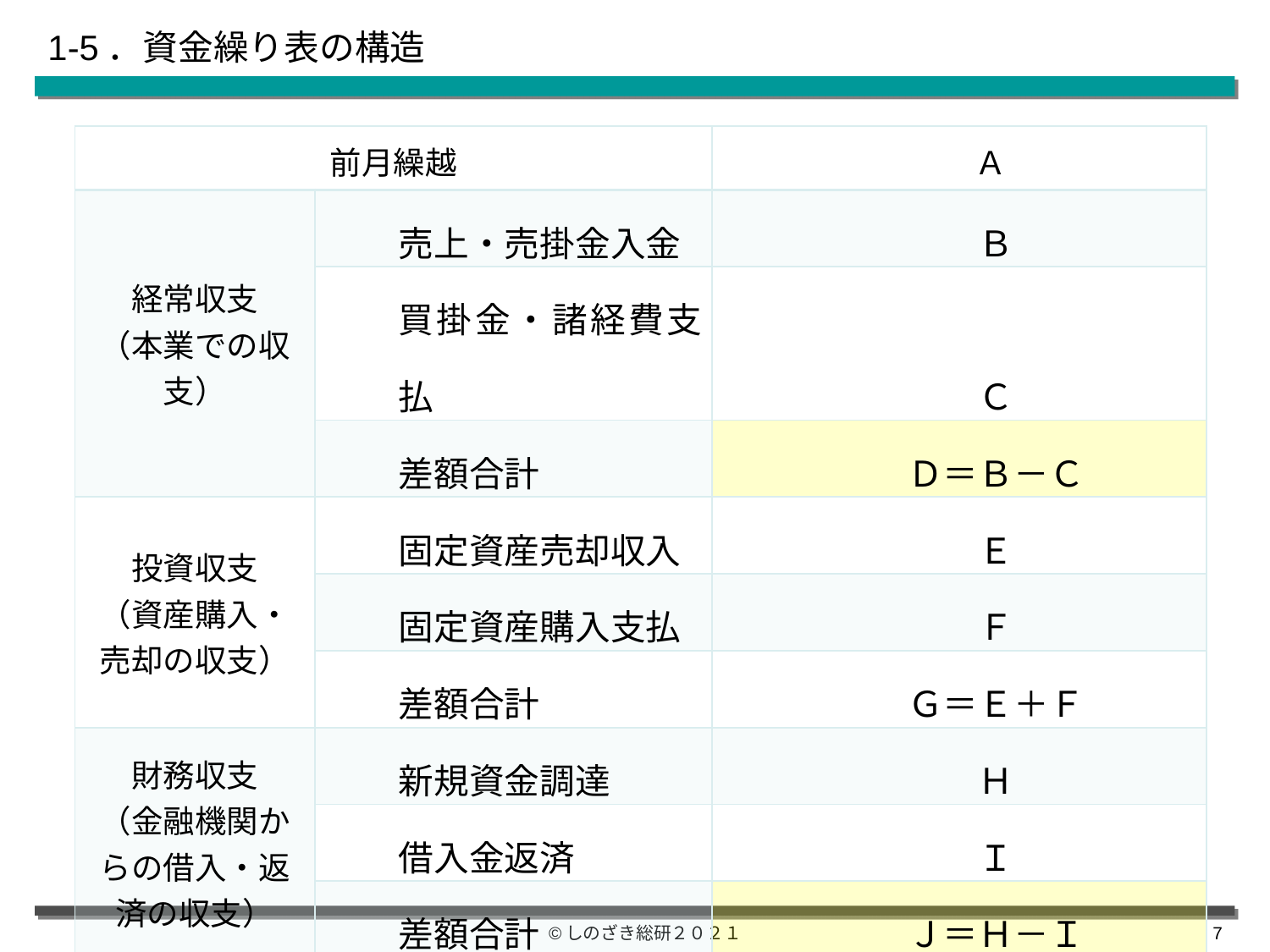

# 1-5．資金繰り表の構造
| 前月繰越 |  | Ａ |
| --- | --- | --- |
| 経常収支 （本業での収支） | 売上・売掛金入金 | Ｂ |
|  | 買掛金・諸経費支払 | Ｃ |
|  | 差額合計 | Ｄ＝Ｂ－Ｃ |
| 投資収支 （資産購入・売却の収支） | 固定資産売却収入 | Ｅ |
|  | 固定資産購入支払 | Ｆ |
|  | 差額合計 | Ｇ＝Ｅ＋Ｆ |
| 財務収支 （金融機関からの借入・返済の収支） | 新規資金調達 | Ｈ |
|  | 借入金返済 | Ｉ |
|  | 差額合計 | Ｊ＝Ｈ－Ｉ |
| 翌月繰越 |  | Ｋ（翌月のＡ）＝Ａ＋Ｄ＋Ｇ＋Ｊ |
©しのざき総研２０２１
7